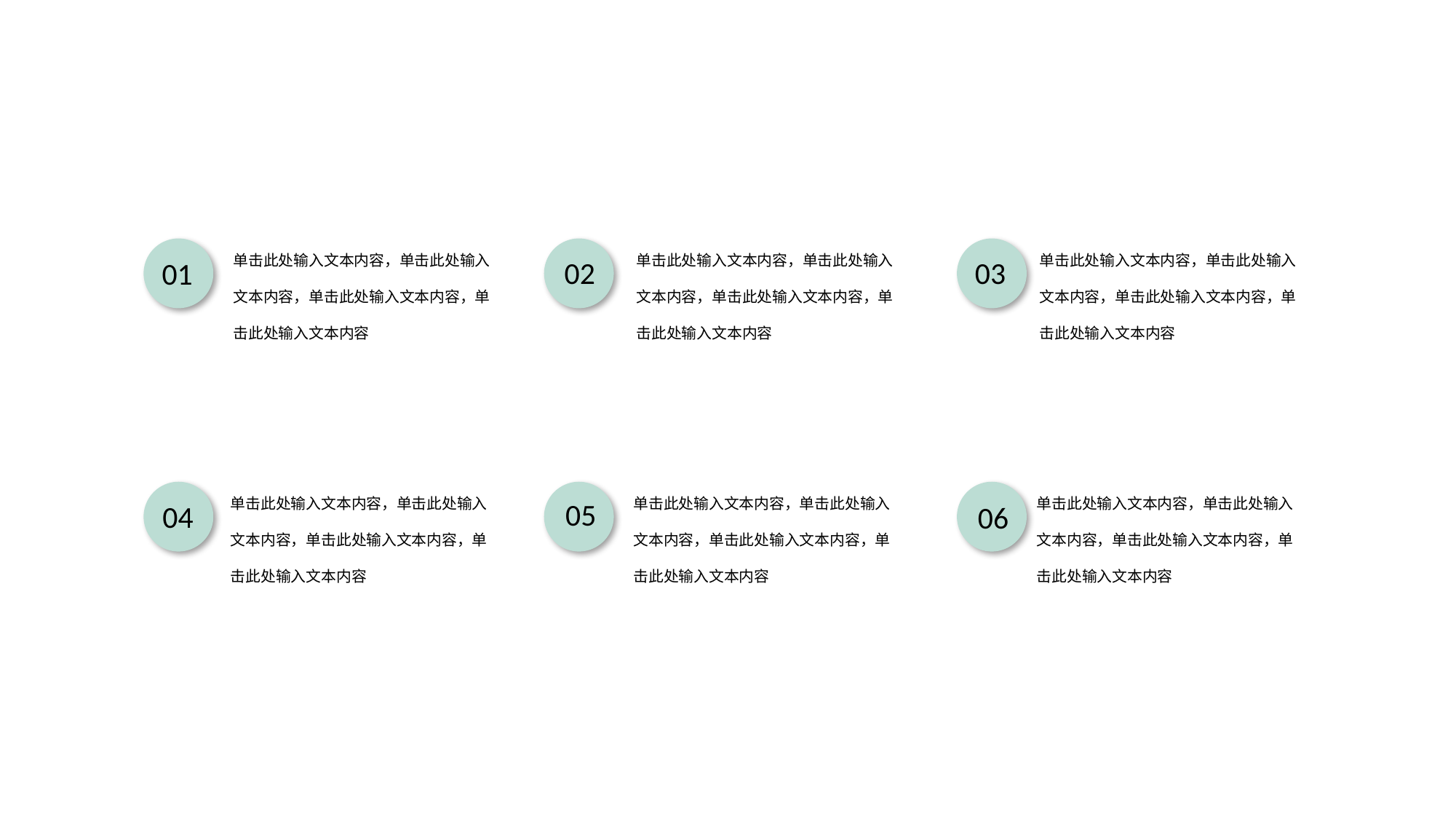

单击此处输入文本内容，单击此处输入文本内容，单击此处输入文本内容，单击此处输入文本内容
单击此处输入文本内容，单击此处输入文本内容，单击此处输入文本内容，单击此处输入文本内容
单击此处输入文本内容，单击此处输入文本内容，单击此处输入文本内容，单击此处输入文本内容

02
03
01
单击此处输入文本内容，单击此处输入文本内容，单击此处输入文本内容，单击此处输入文本内容
单击此处输入文本内容，单击此处输入文本内容，单击此处输入文本内容，单击此处输入文本内容
单击此处输入文本内容，单击此处输入文本内容，单击此处输入文本内容，单击此处输入文本内容

05
04
06